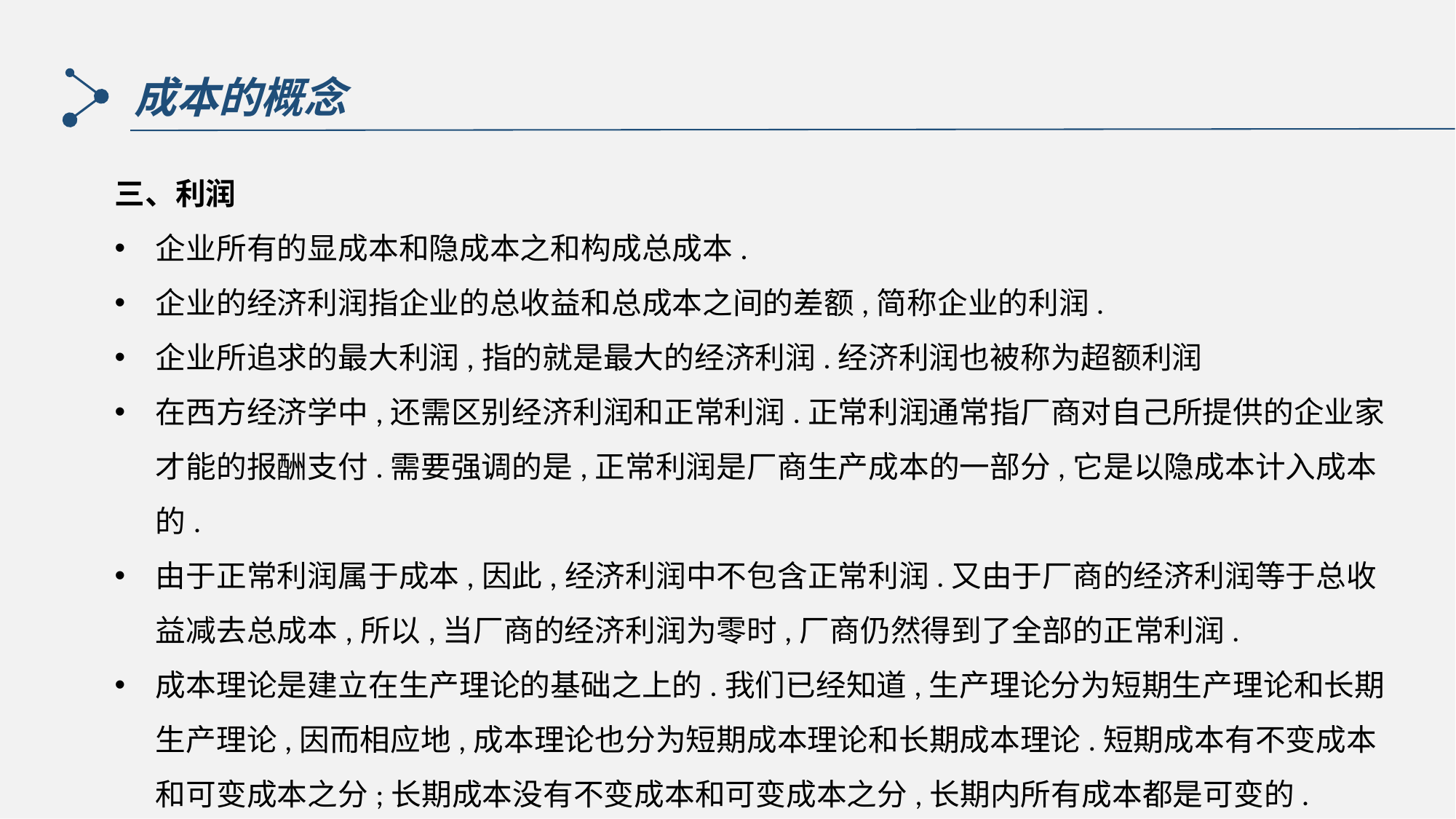

成本的概念
三、利润
企业所有的显成本和隐成本之和构成总成本.
企业的经济利润指企业的总收益和总成本之间的差额,简称企业的利润.
企业所追求的最大利润,指的就是最大的经济利润.经济利润也被称为超额利润
在西方经济学中,还需区别经济利润和正常利润.正常利润通常指厂商对自己所提供的企业家才能的报酬支付.需要强调的是,正常利润是厂商生产成本的一部分,它是以隐成本计入成本的.
由于正常利润属于成本,因此,经济利润中不包含正常利润.又由于厂商的经济利润等于总收益减去总成本,所以,当厂商的经济利润为零时,厂商仍然得到了全部的正常利润.
成本理论是建立在生产理论的基础之上的.我们已经知道,生产理论分为短期生产理论和长期生产理论,因而相应地,成本理论也分为短期成本理论和长期成本理论.短期成本有不变成本和可变成本之分;长期成本没有不变成本和可变成本之分,长期内所有成本都是可变的.